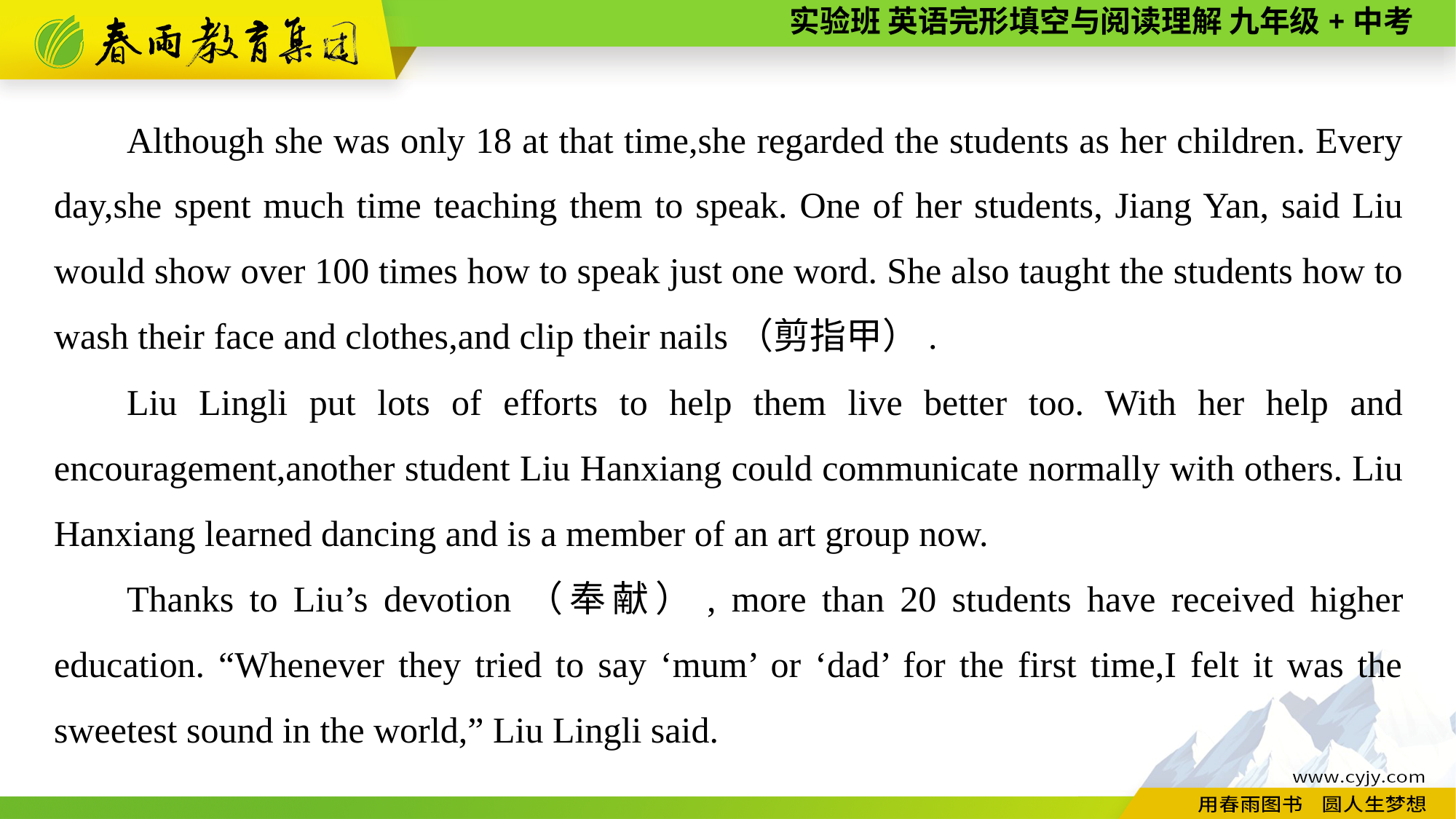

Although she was only 18 at that time,she regarded the students as her children. Every day,she spent much time teaching them to speak. One of her students, Jiang Yan, said Liu would show over 100 times how to speak just one word. She also taught the students how to wash their face and clothes,and clip their nails（剪指甲）.
Liu Lingli put lots of efforts to help them live better too. With her help and encouragement,another student Liu Hanxiang could communicate normally with others. Liu Hanxiang learned dancing and is a member of an art group now.
Thanks to Liu’s devotion（奉献）, more than 20 students have received higher education. “Whenever they tried to say ‘mum’ or ‘dad’ for the first time,I felt it was the sweetest sound in the world,” Liu Lingli said.